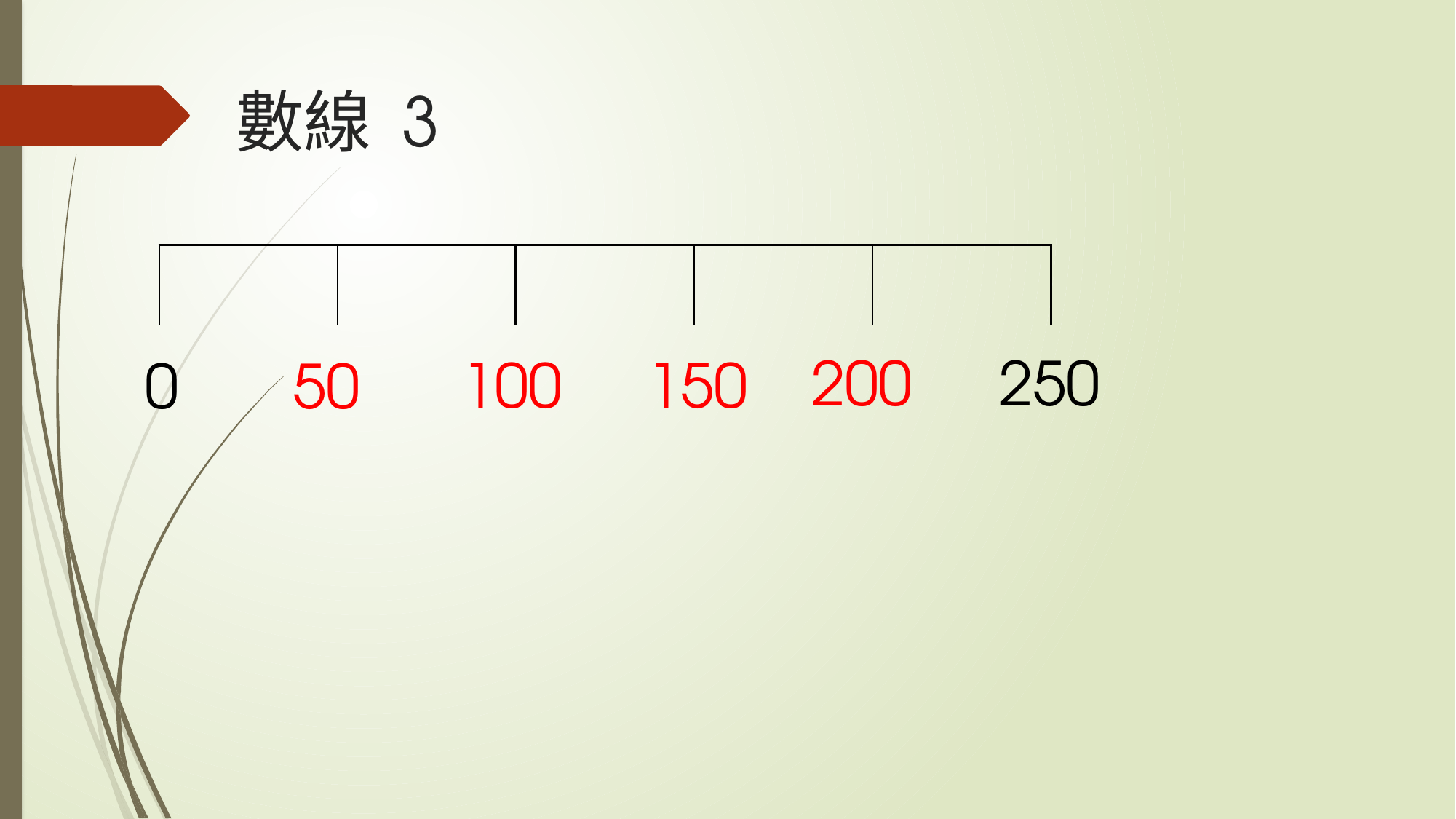

# 數線 3
|  |  |  |  |  |  |  |  |  |  |
| --- | --- | --- | --- | --- | --- | --- | --- | --- | --- |
|  |  |  |  |  |  |  |  |  |  |
200
250
100
150
0
50